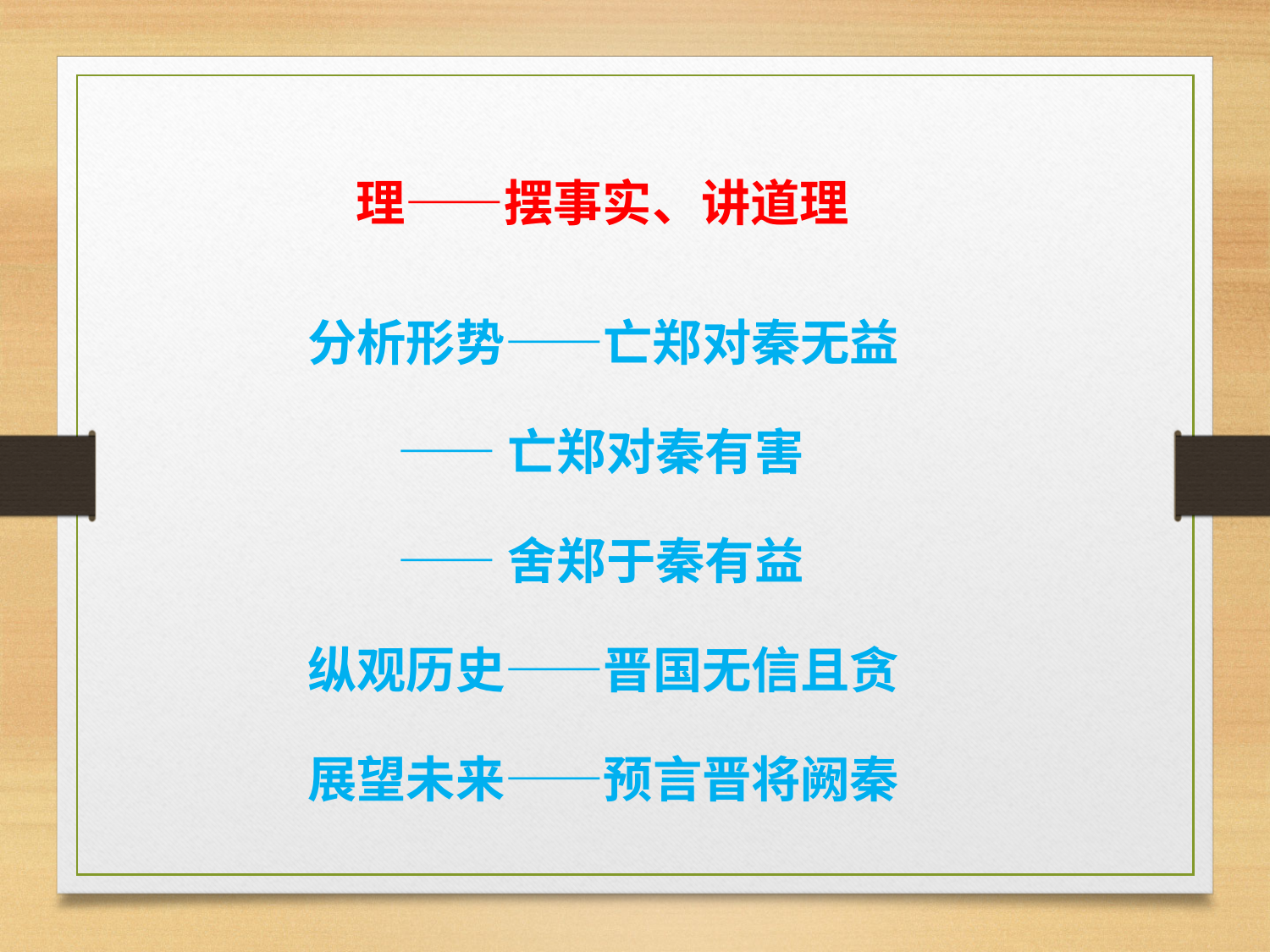

理——摆事实、讲道理
分析形势——亡郑对秦无益
        ——亡郑对秦有害
        ——舍郑于秦有益
纵观历史——晋国无信且贪
展望未来——预言晋将阙秦